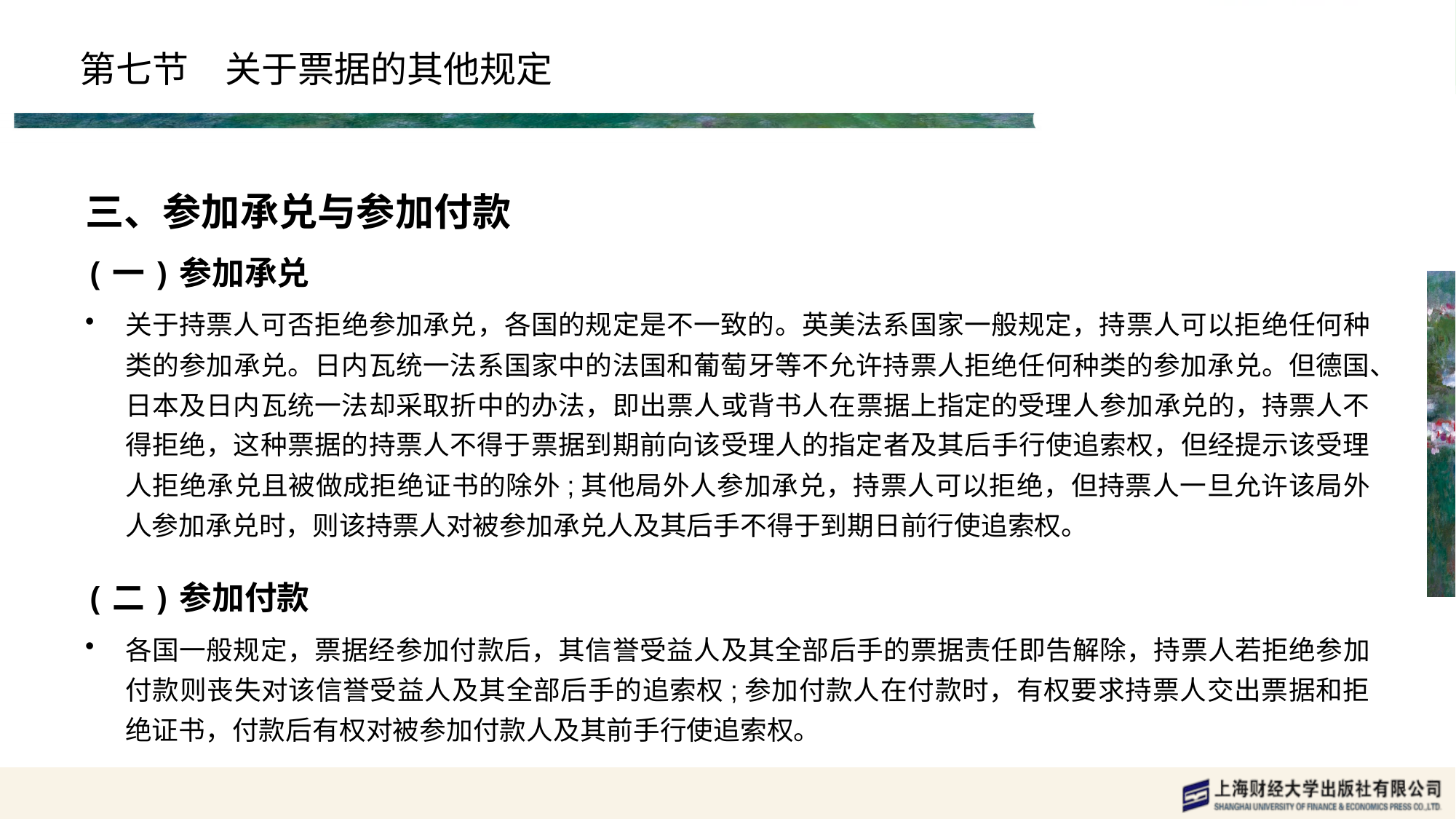

# 第七节　关于票据的其他规定
三、参加承兑与参加付款
(一)参加承兑
关于持票人可否拒绝参加承兑，各国的规定是不一致的。英美法系国家一般规定，持票人可以拒绝任何种类的参加承兑。日内瓦统一法系国家中的法国和葡萄牙等不允许持票人拒绝任何种类的参加承兑。但德国、日本及日内瓦统一法却采取折中的办法，即出票人或背书人在票据上指定的受理人参加承兑的，持票人不得拒绝，这种票据的持票人不得于票据到期前向该受理人的指定者及其后手行使追索权，但经提示该受理人拒绝承兑且被做成拒绝证书的除外;其他局外人参加承兑，持票人可以拒绝，但持票人一旦允许该局外人参加承兑时，则该持票人对被参加承兑人及其后手不得于到期日前行使追索权。
(二)参加付款
各国一般规定，票据经参加付款后，其信誉受益人及其全部后手的票据责任即告解除，持票人若拒绝参加付款则丧失对该信誉受益人及其全部后手的追索权;参加付款人在付款时，有权要求持票人交出票据和拒绝证书，付款后有权对被参加付款人及其前手行使追索权。